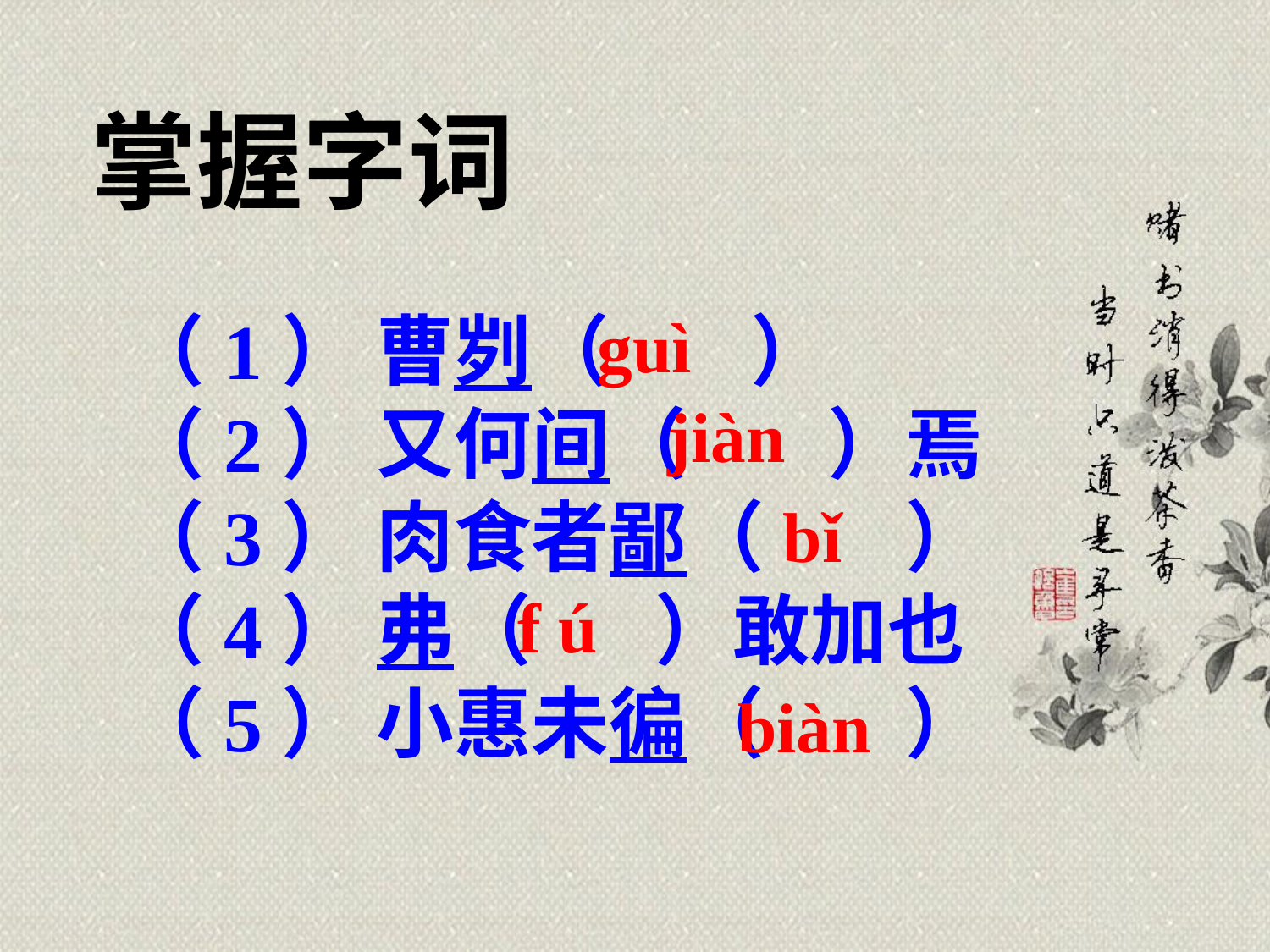

掌握字词
（1） 曹刿（        ）
（2） 又何间（        ）焉
（3） 肉食者鄙（        ）
（4） 弗（       ）敢加也
（5） 小惠未徧（        ）
guì
jiàn
bǐ
f ú
biàn